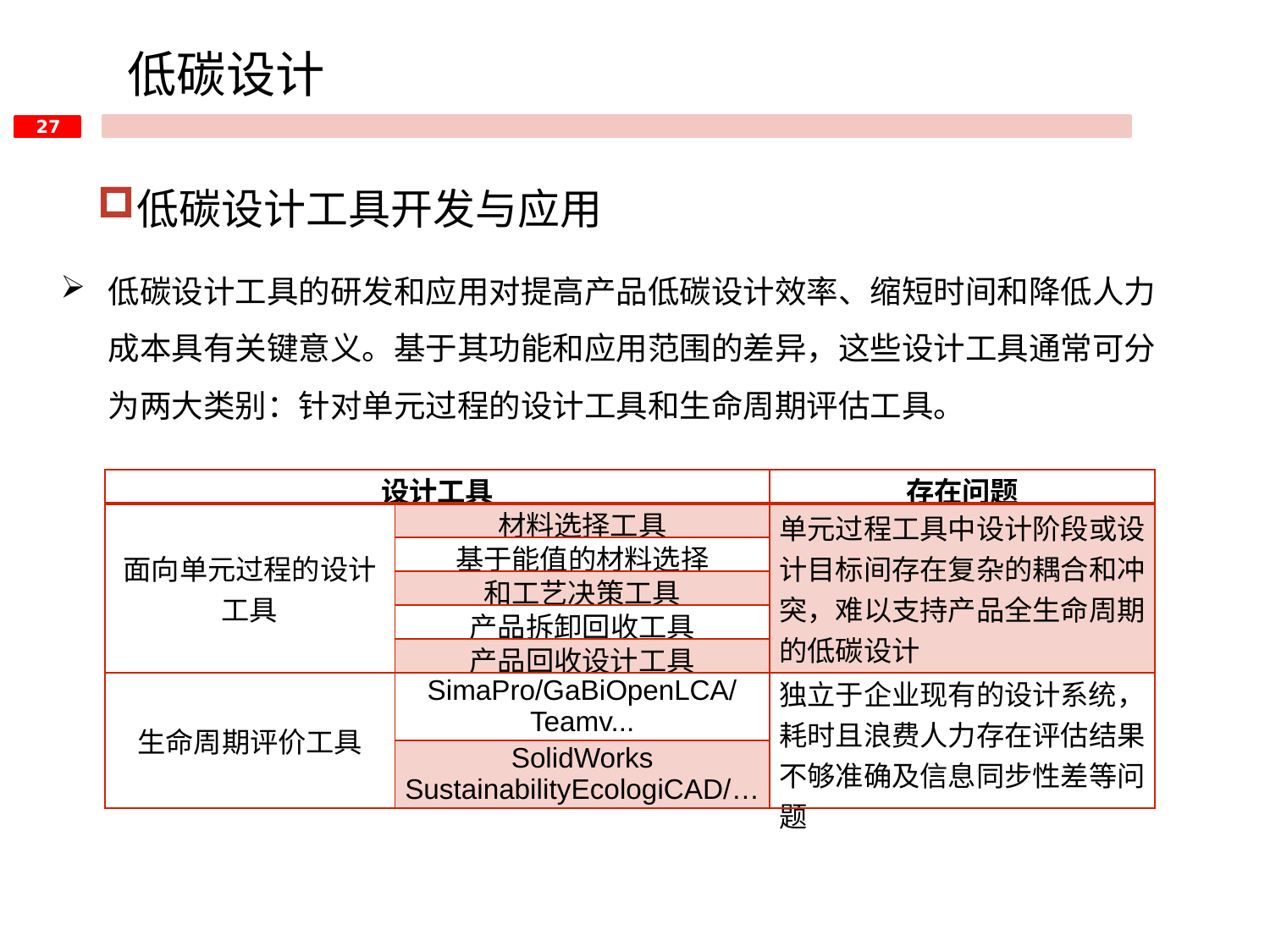

低碳设计
27

低碳设计工具开发与应用
低碳设计工具的研发和应用对提高产品低碳设计效率、缩短时间和降低人力成本具有关键意义。基于其功能和应用范围的差异，这些设计工具通常可分为两大类别：针对单元过程的设计工具和生命周期评估工具。
| 设计工具 |  | 存在问题 |
| --- | --- | --- |
| 面向单元过程的设计工具 | 材料选择工具 | 单元过程工具中设计阶段或设计目标间存在复杂的耦合和冲突，难以支持产品全生命周期的低碳设计 |
|  | 基于能值的材料选择 |  |
|  | 和工艺决策工具 |  |
|  | 产品拆卸回收工具 |  |
|  | 产品回收设计工具 |  |
| 生命周期评价工具 | SimaPro/GaBiOpenLCA/Teamv... | 独立于企业现有的设计系统，耗时且浪费人力存在评估结果不够准确及信息同步性差等问题 |
|  | SolidWorks SustainabilityEcologiCAD/… |  |